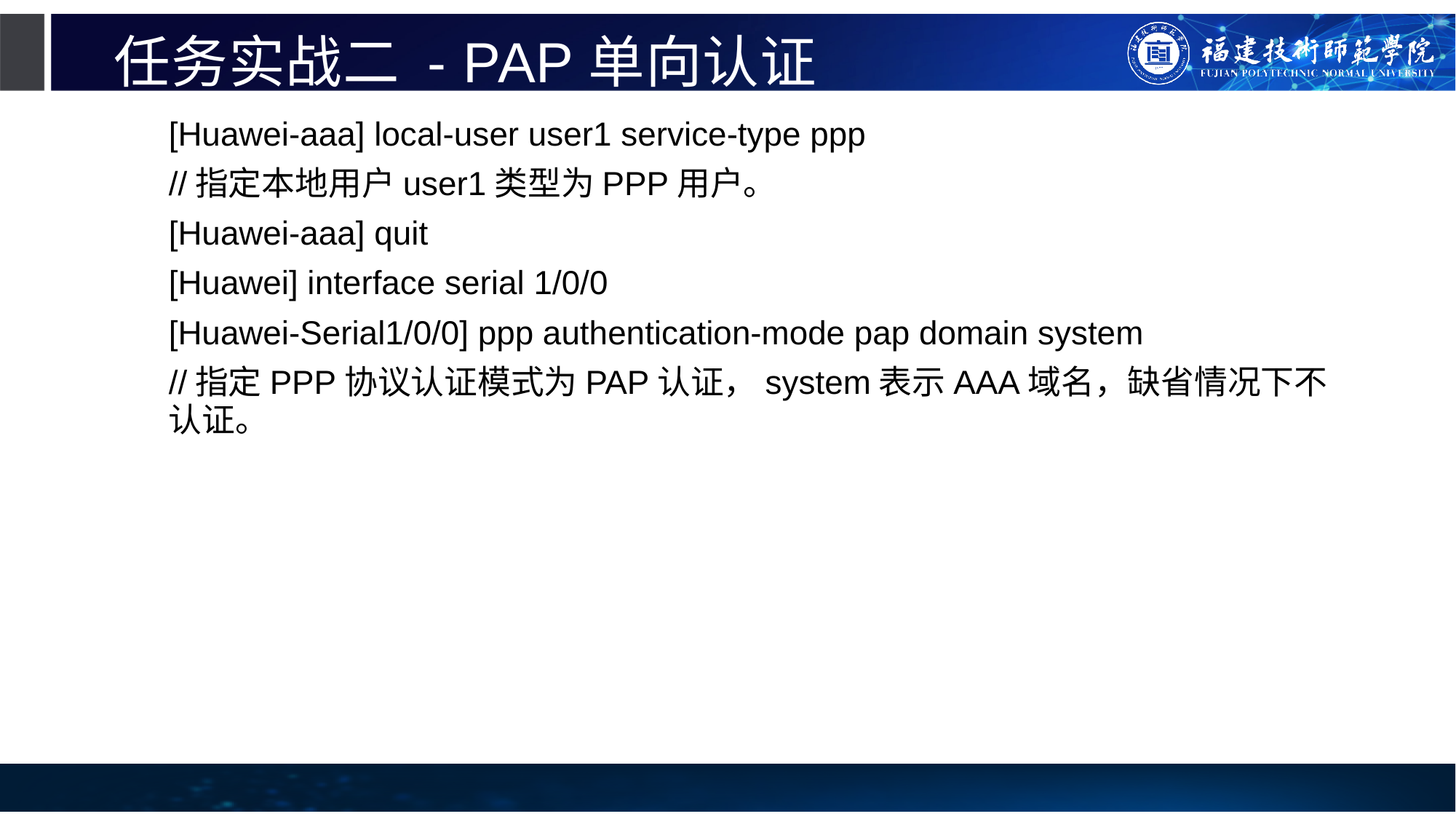

# 任务实战二 - PAP单向认证
[Huawei-aaa] local-user user1 service-type ppp
//指定本地用户user1类型为PPP用户。
[Huawei-aaa] quit
[Huawei] interface serial 1/0/0
[Huawei-Serial1/0/0] ppp authentication-mode pap domain system
//指定PPP协议认证模式为PAP认证，system表示AAA域名，缺省情况下不认证。